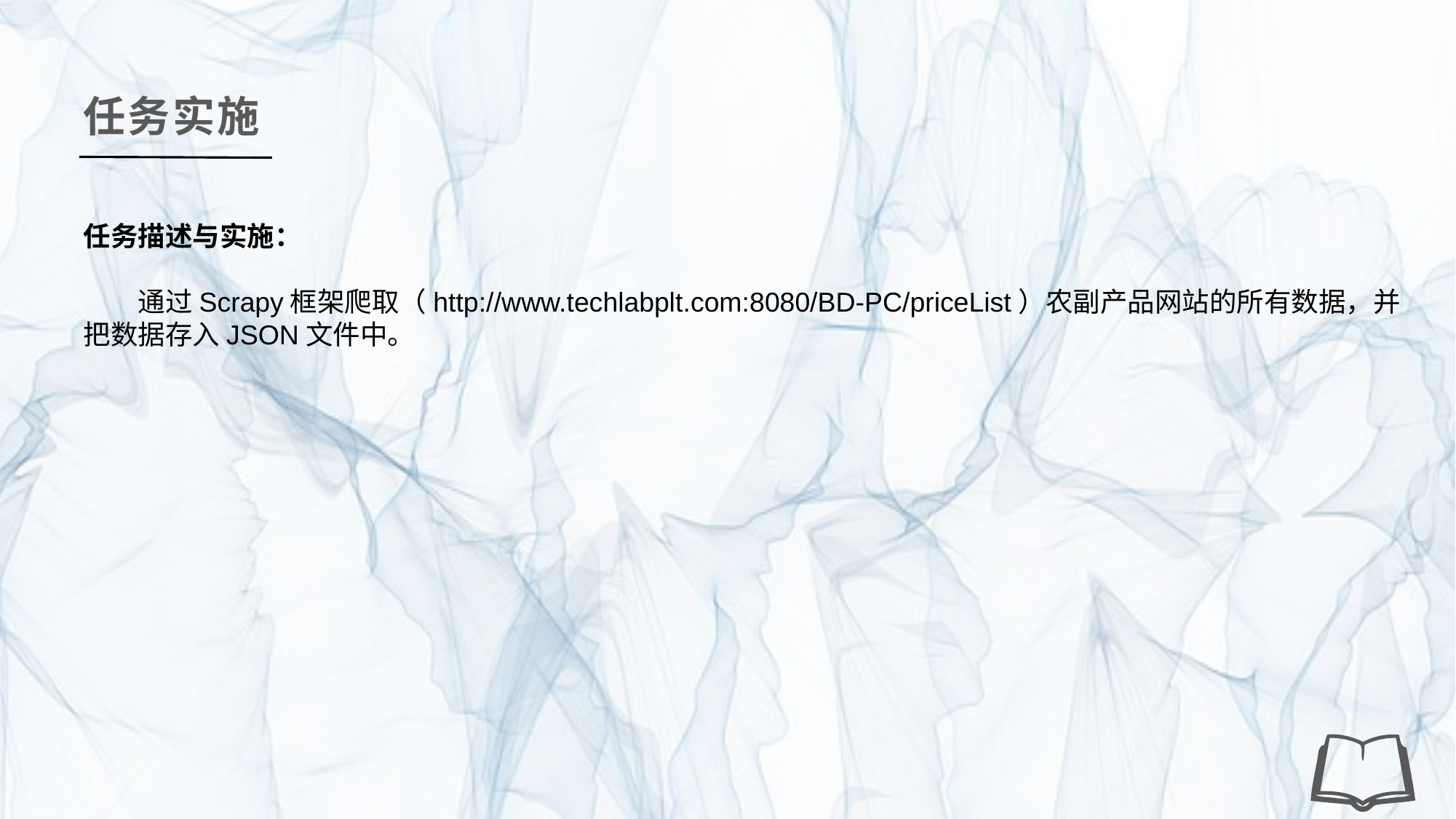

任务实施
任务描述与实施：

通过Scrapy框架爬取（http://www.techlabplt.com:8080/BD-PC/priceList）农副产品网站的所有数据，并把数据存入JSON文件中。

73